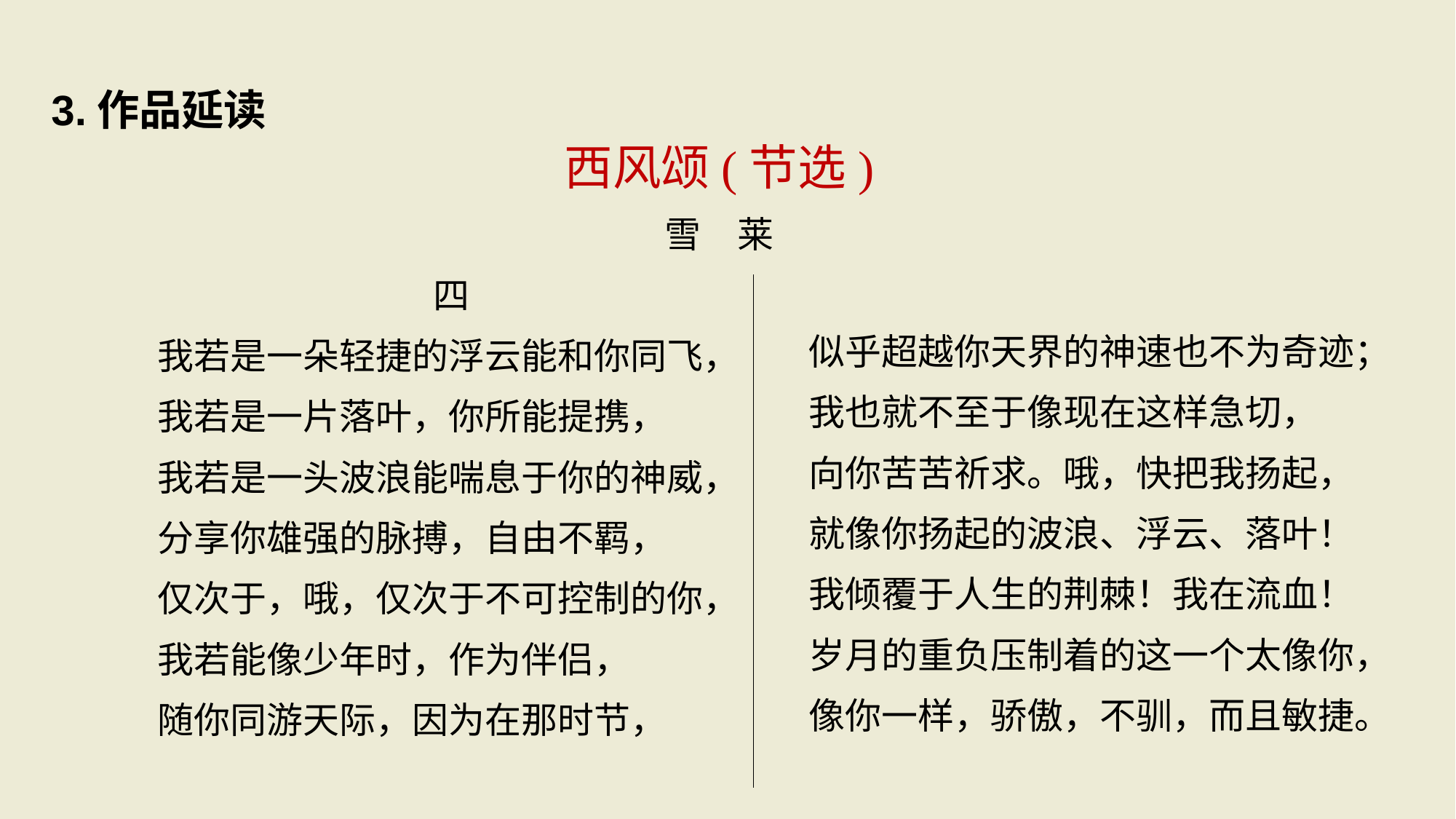

3.作品延读
西风颂(节选)
雪　莱
四
我若是一朵轻捷的浮云能和你同飞，
我若是一片落叶，你所能提携，
我若是一头波浪能喘息于你的神威，
分享你雄强的脉搏，自由不羁，
仅次于，哦，仅次于不可控制的你，
我若能像少年时，作为伴侣，
随你同游天际，因为在那时节，
似乎超越你天界的神速也不为奇迹；
我也就不至于像现在这样急切，
向你苦苦祈求。哦，快把我扬起，
就像你扬起的波浪、浮云、落叶！
我倾覆于人生的荆棘！我在流血！
岁月的重负压制着的这一个太像你，
像你一样，骄傲，不驯，而且敏捷。